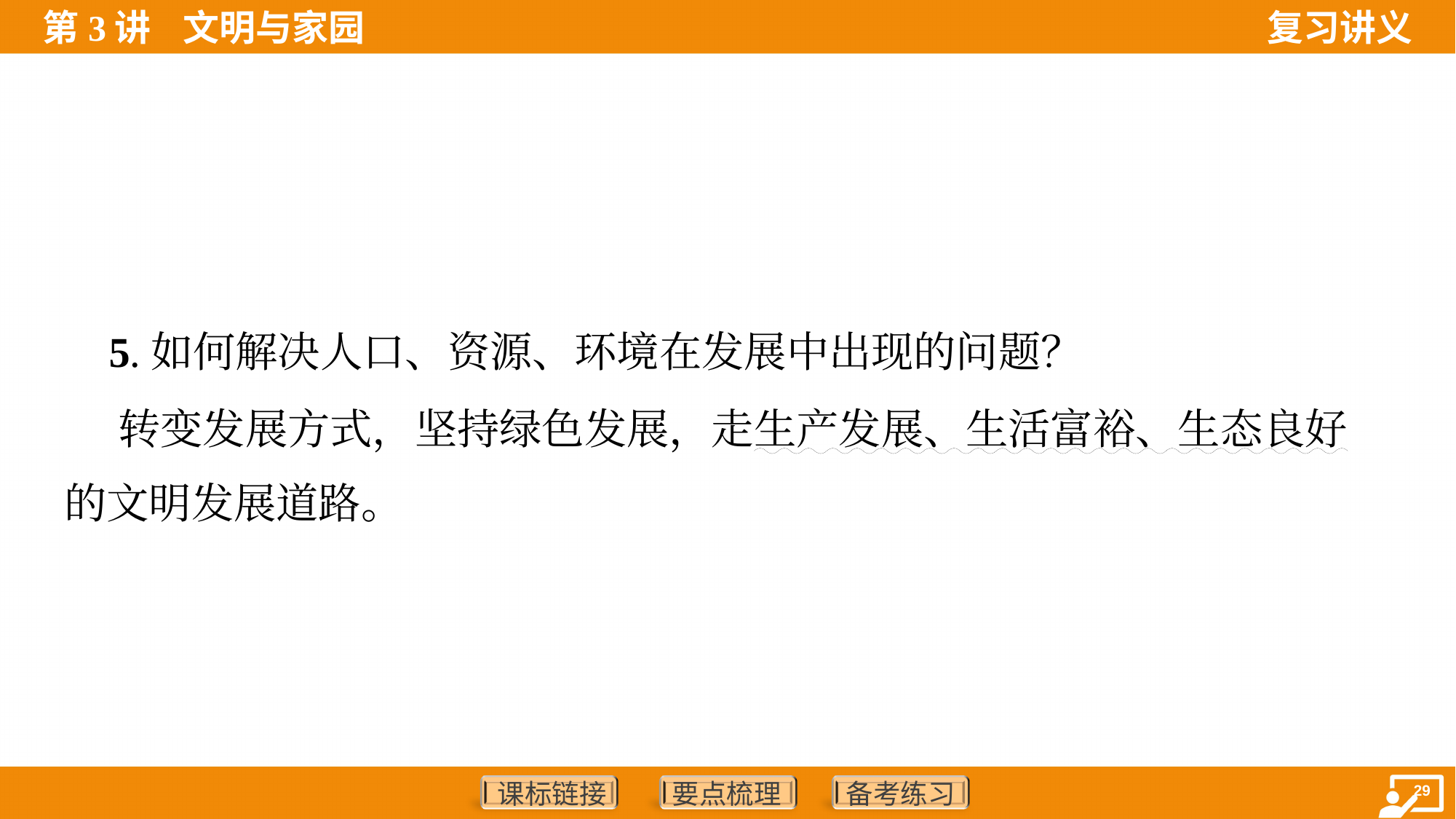

5.如何解决人口、资源、环境在发展中出现的问题？
    转变发展方式，坚持绿色发展，走生产发展、生活富裕、生态良好
的文明发展道路。